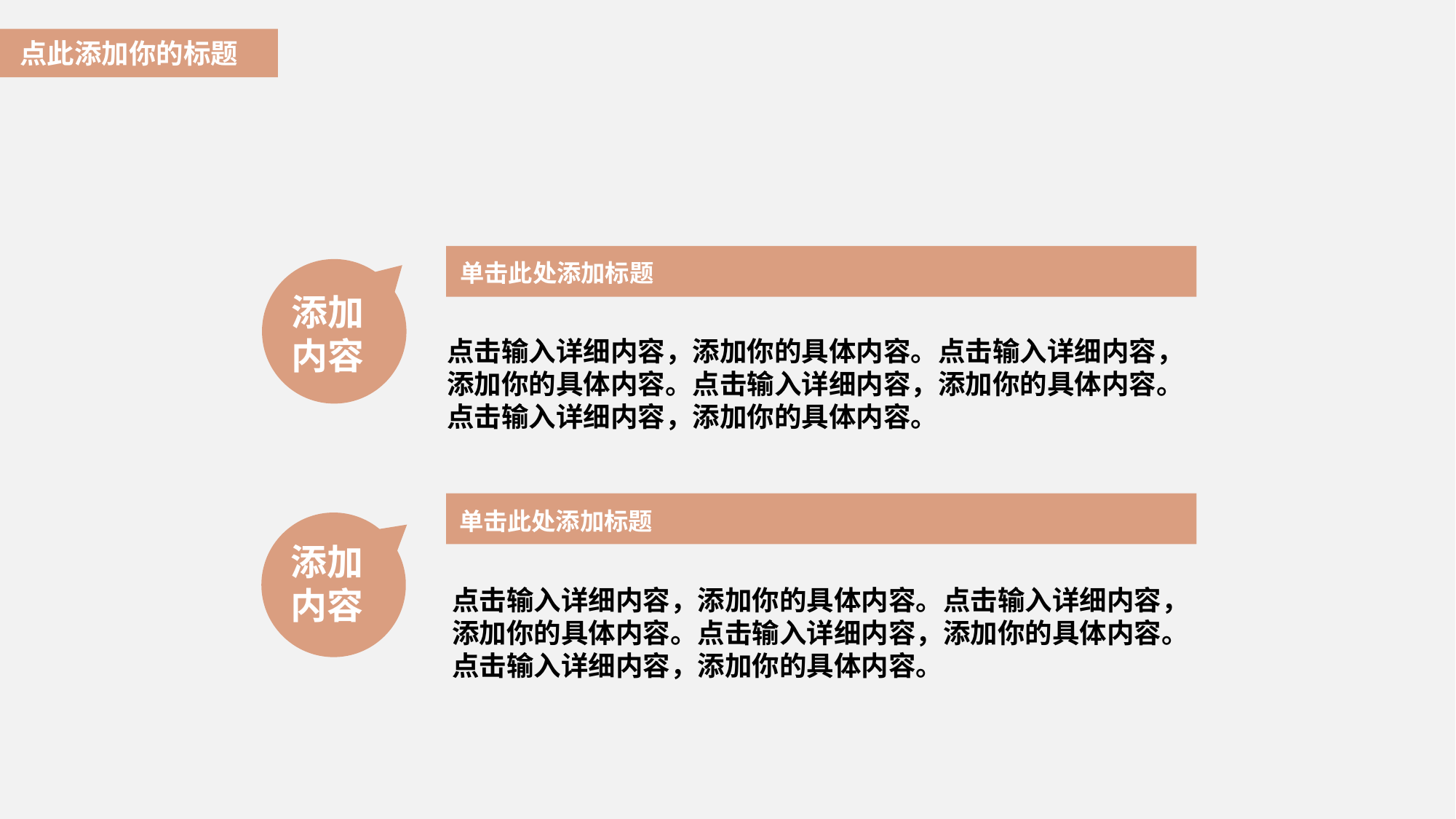

点此添加你的标题

单击此处添加标题
添加内容
点击输入详细内容，添加你的具体内容。点击输入详细内容，添加你的具体内容。点击输入详细内容，添加你的具体内容。点击输入详细内容，添加你的具体内容。

单击此处添加标题

添加内容
点击输入详细内容，添加你的具体内容。点击输入详细内容，添加你的具体内容。点击输入详细内容，添加你的具体内容。点击输入详细内容，添加你的具体内容。